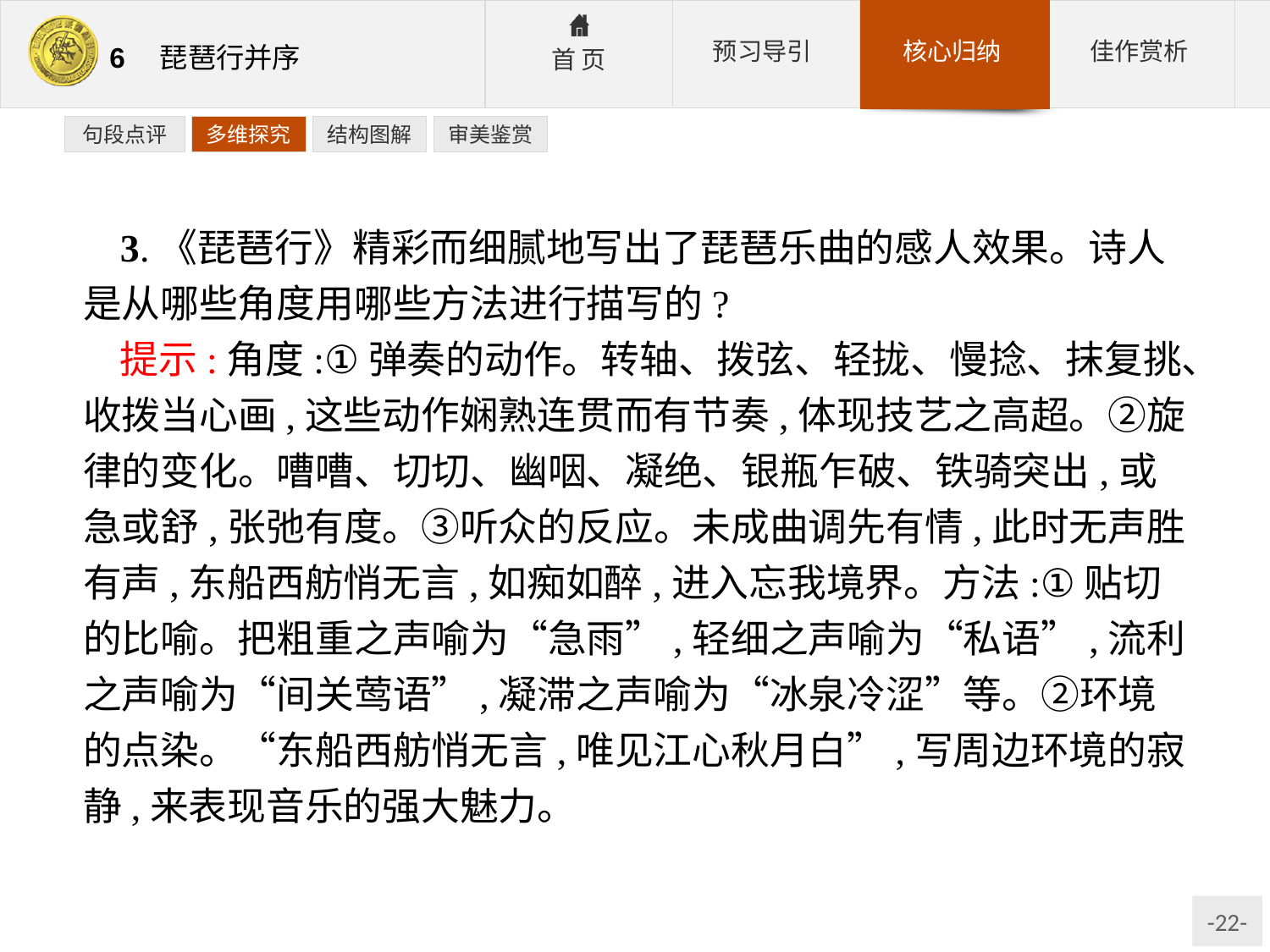

句段点评
多维探究
结构图解
审美鉴赏
3.《琵琶行》精彩而细腻地写出了琵琶乐曲的感人效果。诗人是从哪些角度用哪些方法进行描写的?
提示:角度:①弹奏的动作。转轴、拨弦、轻拢、慢捻、抹复挑、收拨当心画,这些动作娴熟连贯而有节奏,体现技艺之高超。②旋律的变化。嘈嘈、切切、幽咽、凝绝、银瓶乍破、铁骑突出,或急或舒,张弛有度。③听众的反应。未成曲调先有情,此时无声胜有声,东船西舫悄无言,如痴如醉,进入忘我境界。方法:①贴切的比喻。把粗重之声喻为“急雨”,轻细之声喻为“私语”,流利之声喻为“间关莺语”,凝滞之声喻为“冰泉冷涩”等。②环境的点染。“东船西舫悄无言,唯见江心秋月白”,写周边环境的寂静,来表现音乐的强大魅力。